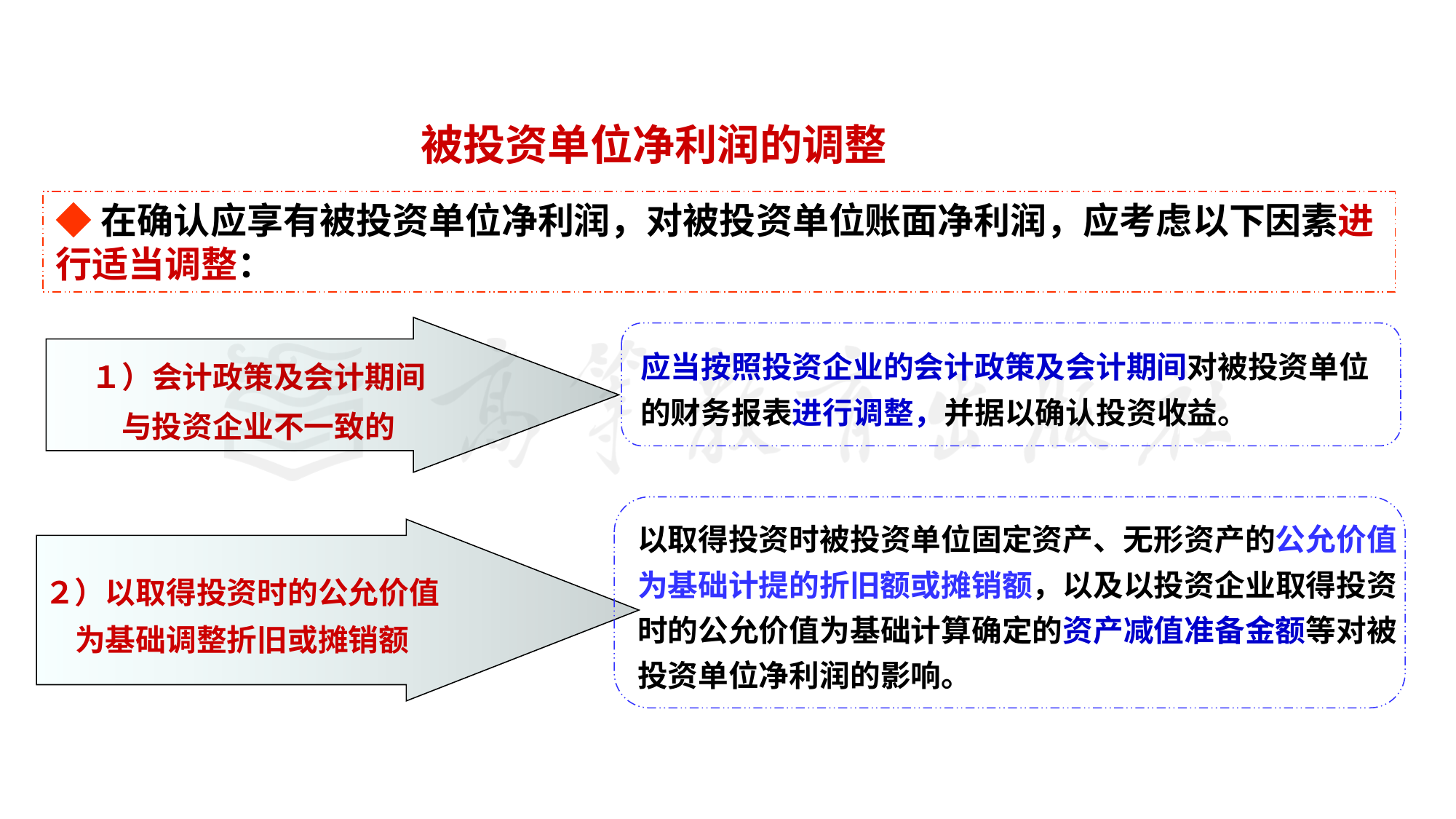

被投资单位净利润的调整
◆在确认应享有被投资单位净利润，对被投资单位账面净利润，应考虑以下因素进行适当调整：
１）会计政策及会计期间
与投资企业不一致的
应当按照投资企业的会计政策及会计期间对被投资单位
的财务报表进行调整，并据以确认投资收益。
以取得投资时被投资单位固定资产、无形资产的公允价值
为基础计提的折旧额或摊销额，以及以投资企业取得投资
时的公允价值为基础计算确定的资产减值准备金额等对被
投资单位净利润的影响。
２）以取得投资时的公允价值
为基础调整折旧或摊销额